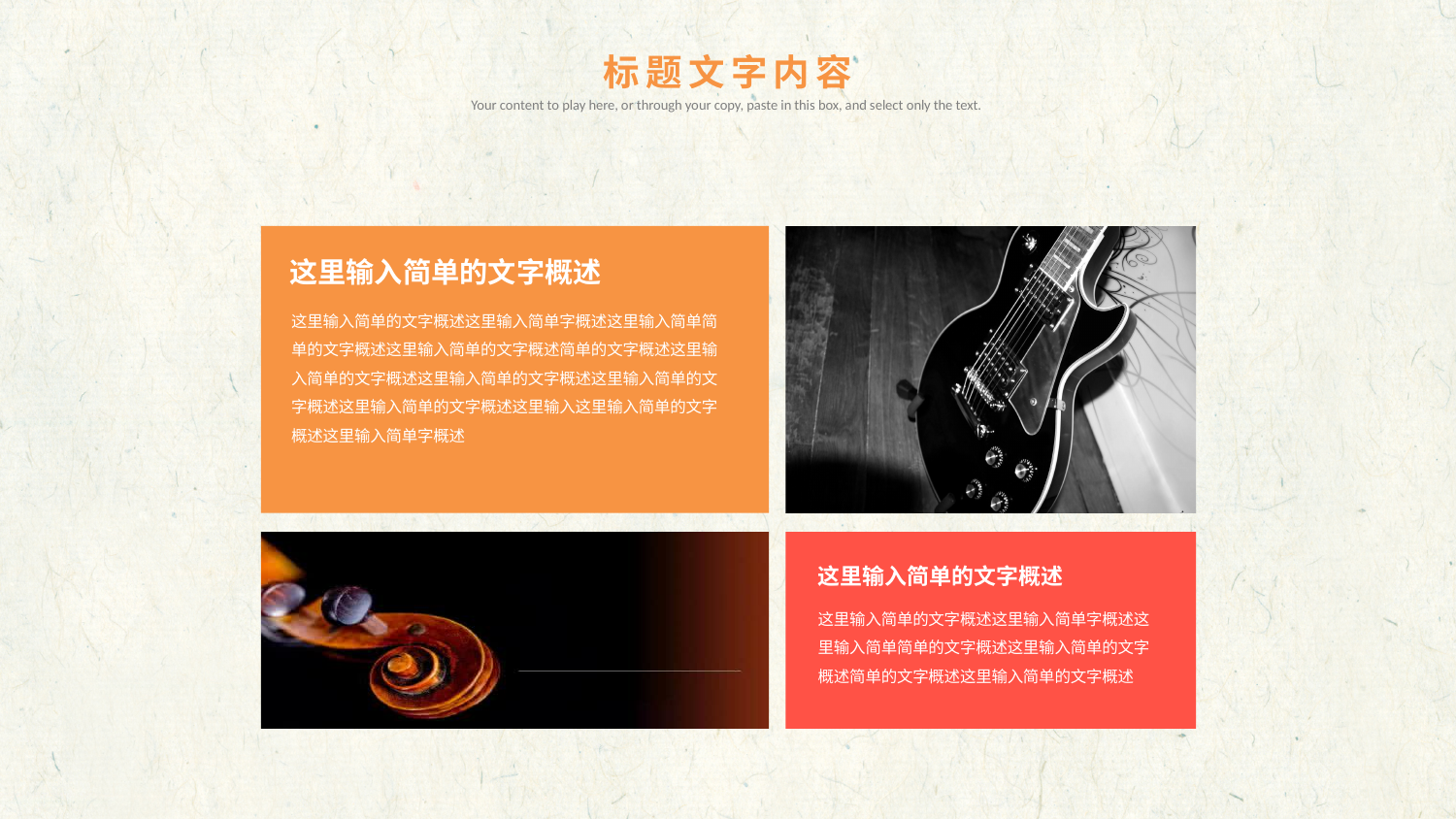

标题文字内容
Your content to play here, or through your copy, paste in this box, and select only the text.

这里输入简单的文字概述
这里输入简单的文字概述这里输入简单字概述这里输入简单简单的文字概述这里输入简单的文字概述简单的文字概述这里输入简单的文字概述这里输入简单的文字概述这里输入简单的文字概述这里输入简单的文字概述这里输入这里输入简单的文字概述这里输入简单字概述

这里输入简单的文字概述
这里输入简单的文字概述这里输入简单字概述这里输入简单简单的文字概述这里输入简单的文字概述简单的文字概述这里输入简单的文字概述